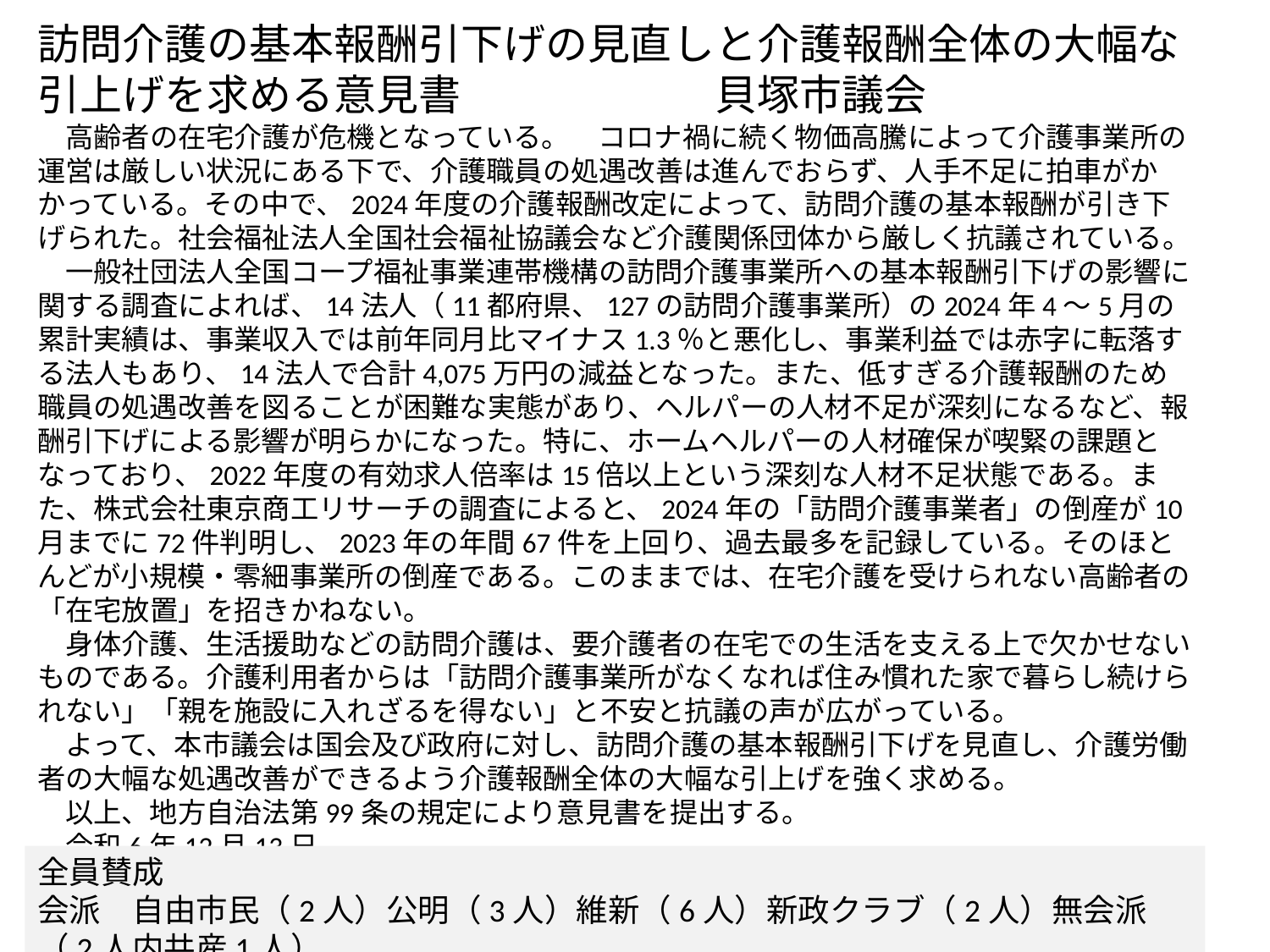

訪問介護の基本報酬引下げの見直しと介護報酬全体の大幅な引上げを求める意見書　　　　　　貝塚市議会
　高齢者の在宅介護が危機となっている。　コロナ禍に続く物価高騰によって介護事業所の運営は厳しい状況にある下で、介護職員の処遇改善は進んでおらず、人手不足に拍車がかかっている。その中で、2024年度の介護報酬改定によって、訪問介護の基本報酬が引き下げられた。社会福祉法人全国社会福祉協議会など介護関係団体から厳しく抗議されている。
　一般社団法人全国コープ福祉事業連帯機構の訪問介護事業所への基本報酬引下げの影響に関する調査によれば、14法人（11都府県、127の訪問介護事業所）の2024年4～5月の累計実績は、事業収入では前年同月比マイナス1.3％と悪化し、事業利益では赤字に転落する法人もあり、14法人で合計4,075万円の減益となった。また、低すぎる介護報酬のため職員の処遇改善を図ることが困難な実態があり、ヘルパーの人材不足が深刻になるなど、報酬引下げによる影響が明らかになった。特に、ホームヘルパーの人材確保が喫緊の課題となっており、2022年度の有効求人倍率は15倍以上という深刻な人材不足状態である。また、株式会社東京商工リサーチの調査によると、2024年の「訪問介護事業者」の倒産が10月までに72件判明し、2023年の年間67件を上回り、過去最多を記録している。そのほとんどが小規模・零細事業所の倒産である。このままでは、在宅介護を受けられない高齢者の「在宅放置」を招きかねない。
　身体介護、生活援助などの訪問介護は、要介護者の在宅での生活を支える上で欠かせないものである。介護利用者からは「訪問介護事業所がなくなれば住み慣れた家で暮らし続けられない」「親を施設に入れざるを得ない」と不安と抗議の声が広がっている。
　よって、本市議会は国会及び政府に対し、訪問介護の基本報酬引下げを見直し、介護労働者の大幅な処遇改善ができるよう介護報酬全体の大幅な引上げを強く求める。
　以上、地方自治法第99条の規定により意見書を提出する。
　令和6年12月13日
　　　　　　　　　　　　　　　　　　　　　　　　　　　　　　貝塚市議会
全員賛成
会派　自由市民（2人）公明（3人）維新（6人）新政クラブ（2人）無会派（2人内共産1人）